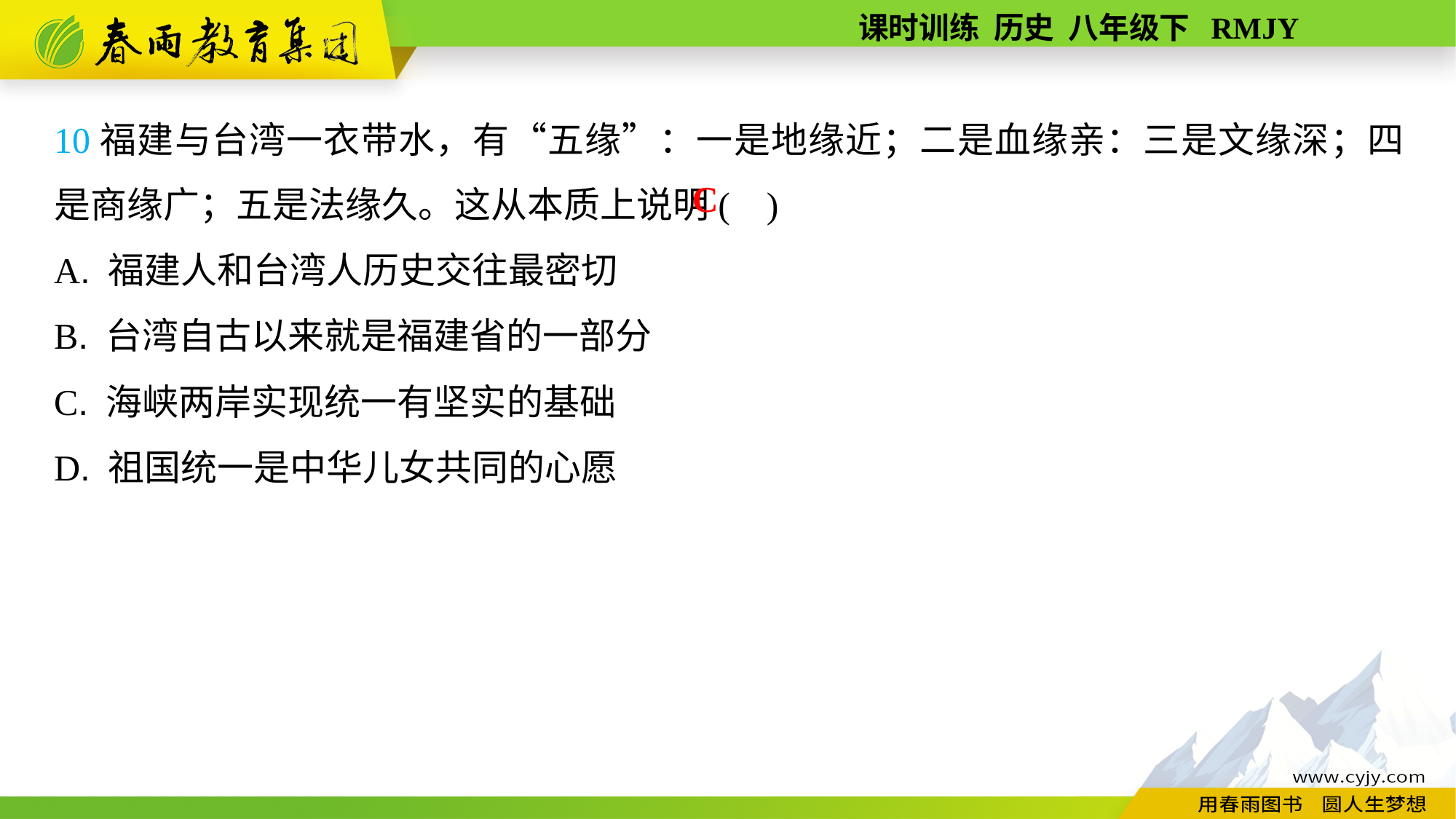

10福建与台湾一衣带水，有“五缘”：一是地缘近；二是血缘亲：三是文缘深；四是商缘广；五是法缘久。这从本质上说明(    )
A. 福建人和台湾人历史交往最密切
B. 台湾自古以来就是福建省的一部分
C. 海峡两岸实现统一有坚实的基础
D. 祖国统一是中华儿女共同的心愿
C